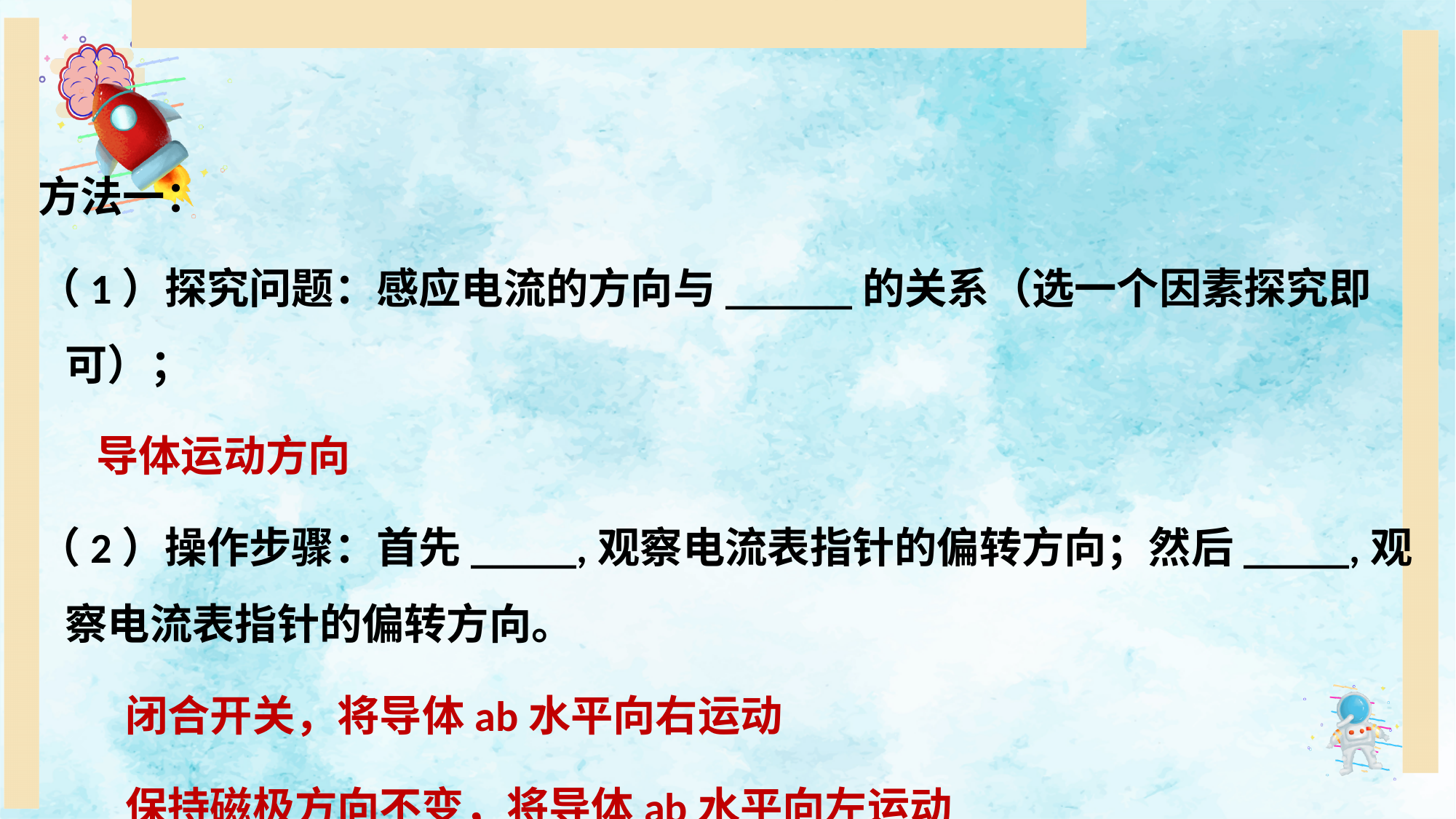

方法一：
（1）探究问题：感应电流的方向与______的关系（选一个因素探究即可）；
     导体运动方向
（2）操作步骤：首先_____,观察电流表指针的偏转方向；然后_____,观察电流表指针的偏转方向。
        闭合开关，将导体ab水平向右运动
        保持磁极方向不变，将导体ab水平向左运动